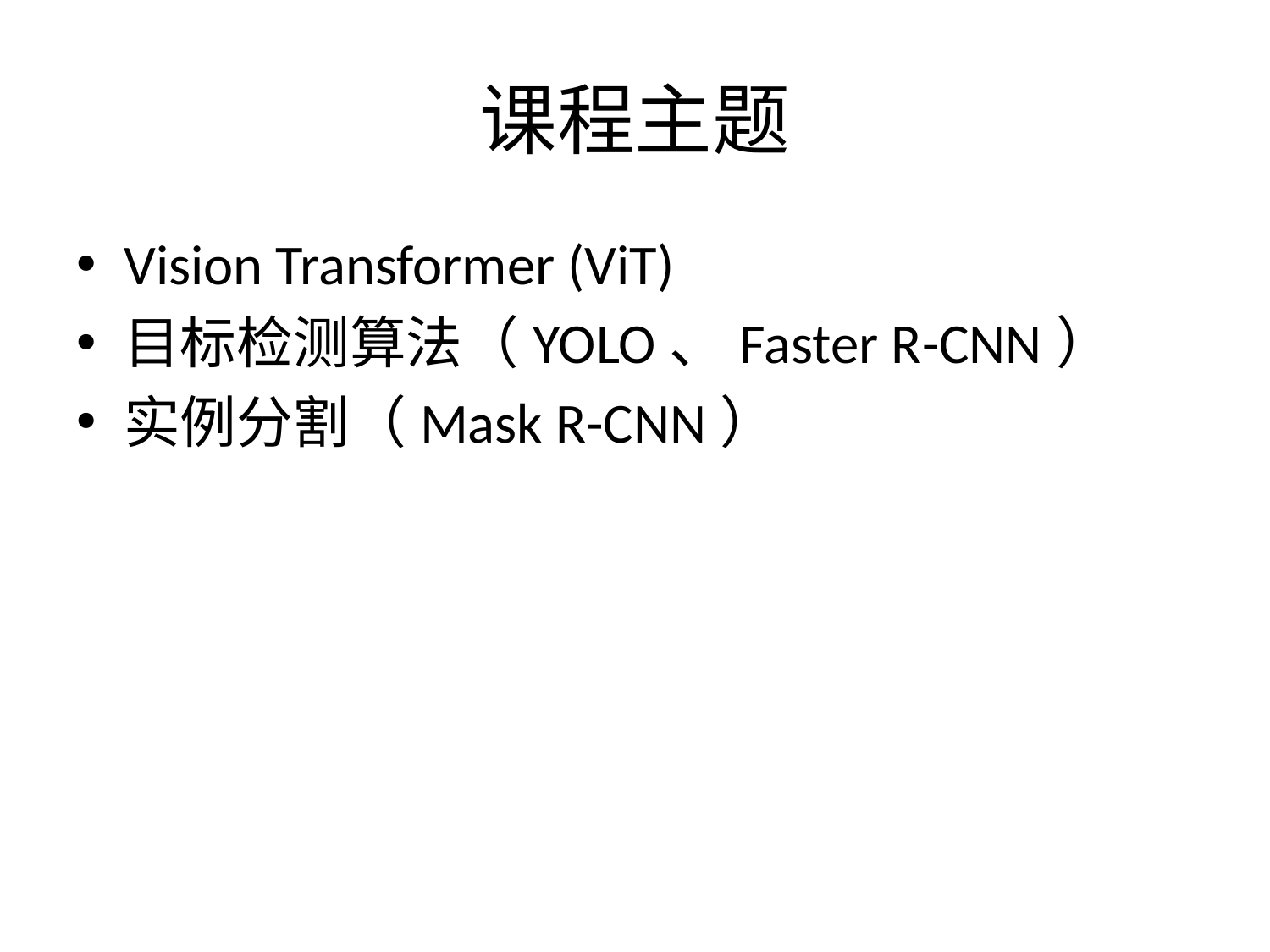

# 课程主题
Vision Transformer (ViT)
目标检测算法（YOLO、Faster R-CNN）
实例分割（Mask R-CNN）